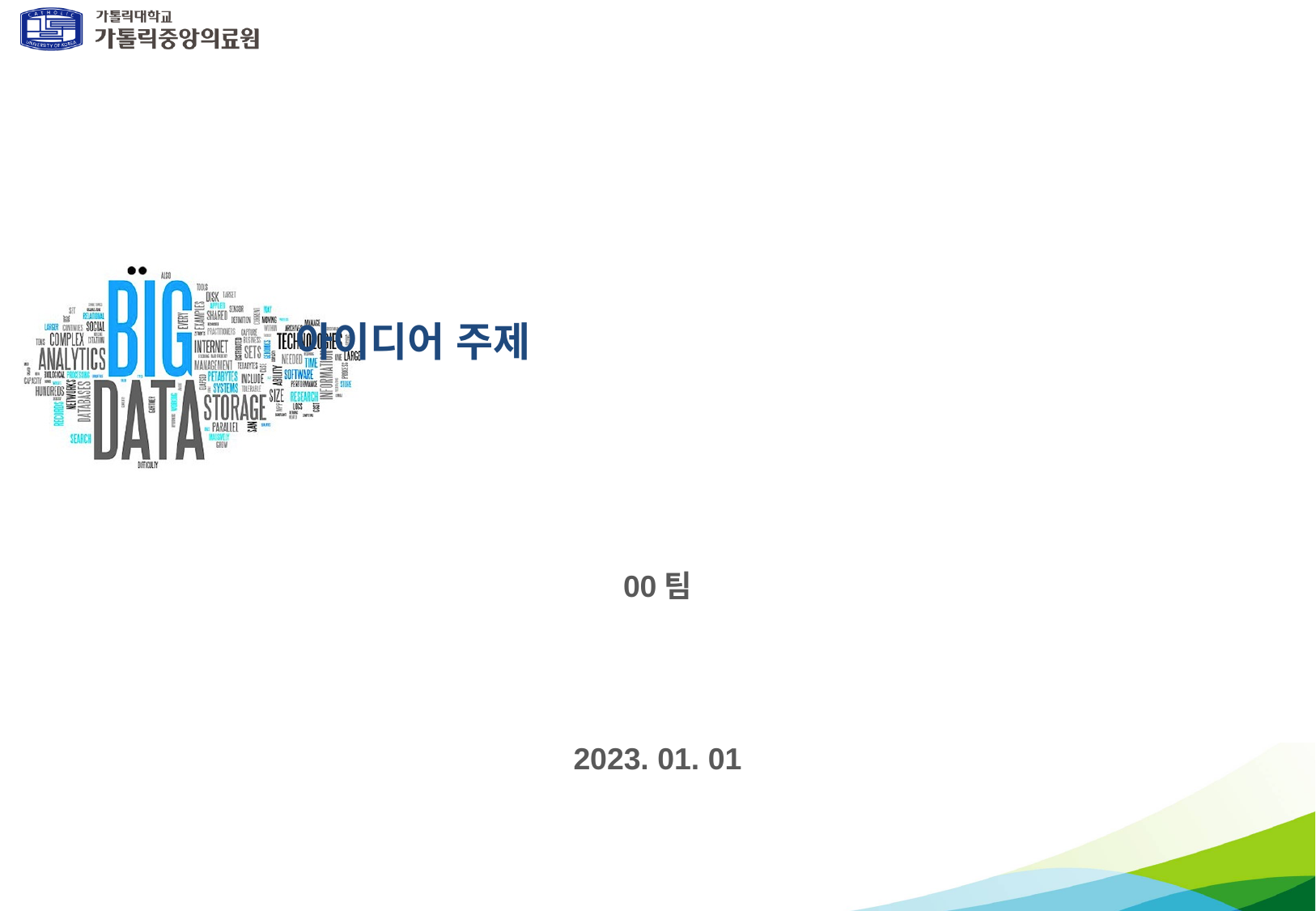

# 아이디어 주제
00팀
2023. 01. 01